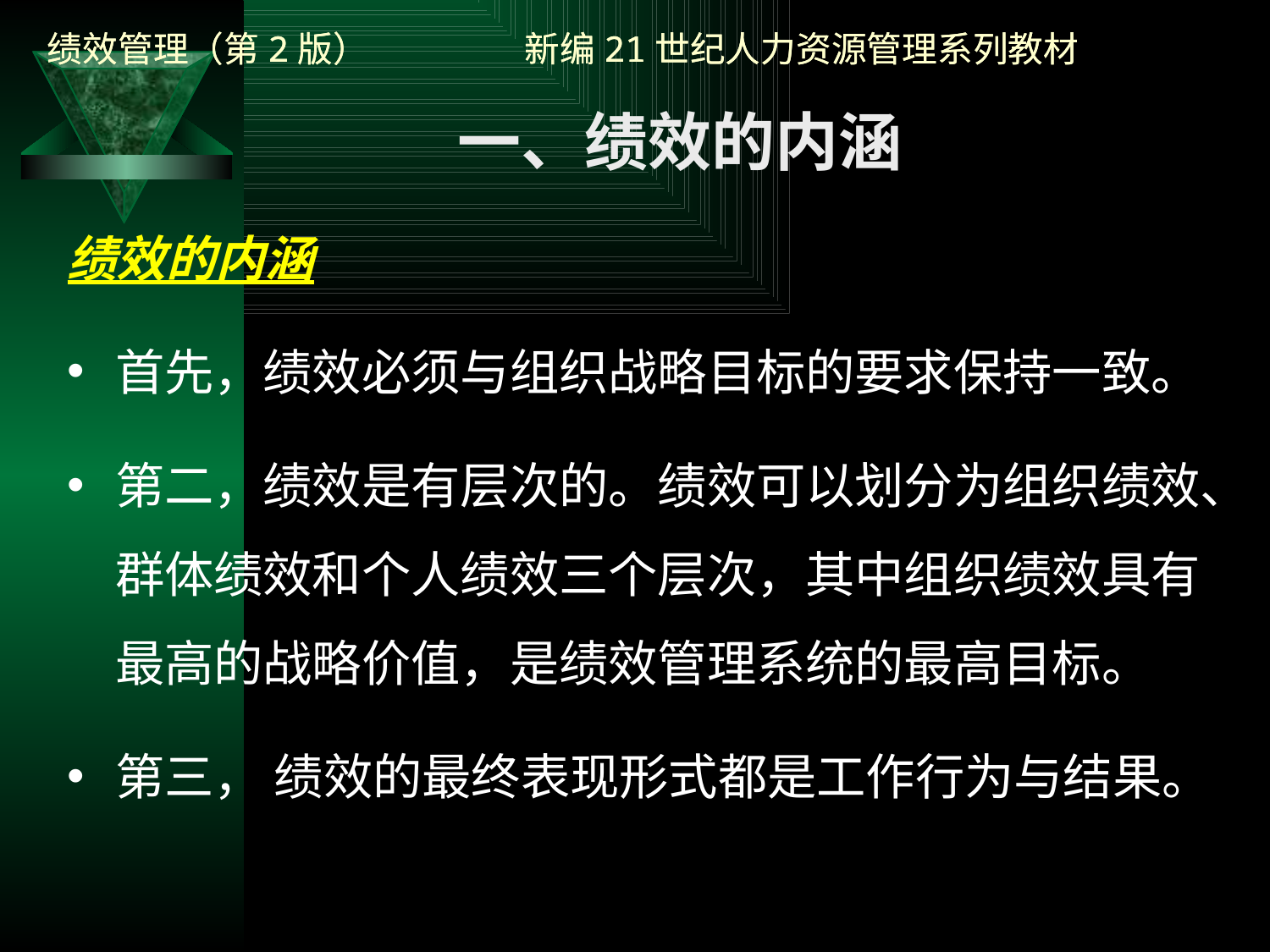

一、绩效的内涵
绩效的内涵
首先，绩效必须与组织战略目标的要求保持一致。
第二，绩效是有层次的。绩效可以划分为组织绩效、群体绩效和个人绩效三个层次，其中组织绩效具有最高的战略价值，是绩效管理系统的最高目标。
第三， 绩效的最终表现形式都是工作行为与结果。。